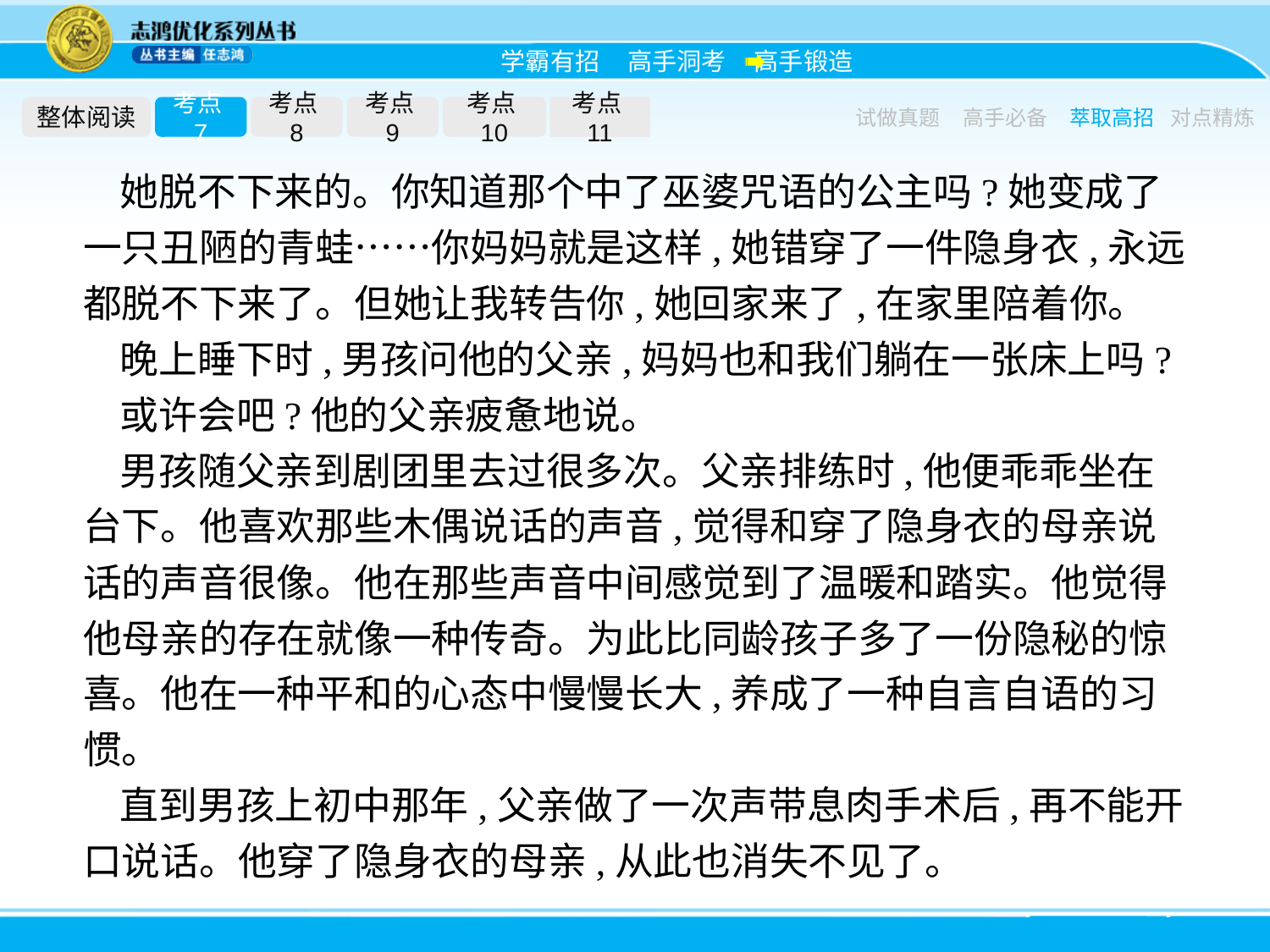

整体阅读
考点7
考点8
考点9
考点10
考点11
试做真题
高手必备
萃取高招
对点精炼
她脱不下来的。你知道那个中了巫婆咒语的公主吗?她变成了一只丑陋的青蛙……你妈妈就是这样,她错穿了一件隐身衣,永远都脱不下来了。但她让我转告你,她回家来了,在家里陪着你。
晚上睡下时,男孩问他的父亲,妈妈也和我们躺在一张床上吗?
或许会吧?他的父亲疲惫地说。
男孩随父亲到剧团里去过很多次。父亲排练时,他便乖乖坐在台下。他喜欢那些木偶说话的声音,觉得和穿了隐身衣的母亲说话的声音很像。他在那些声音中间感觉到了温暖和踏实。他觉得他母亲的存在就像一种传奇。为此比同龄孩子多了一份隐秘的惊喜。他在一种平和的心态中慢慢长大,养成了一种自言自语的习惯。
直到男孩上初中那年,父亲做了一次声带息肉手术后,再不能开口说话。他穿了隐身衣的母亲,从此也消失不见了。